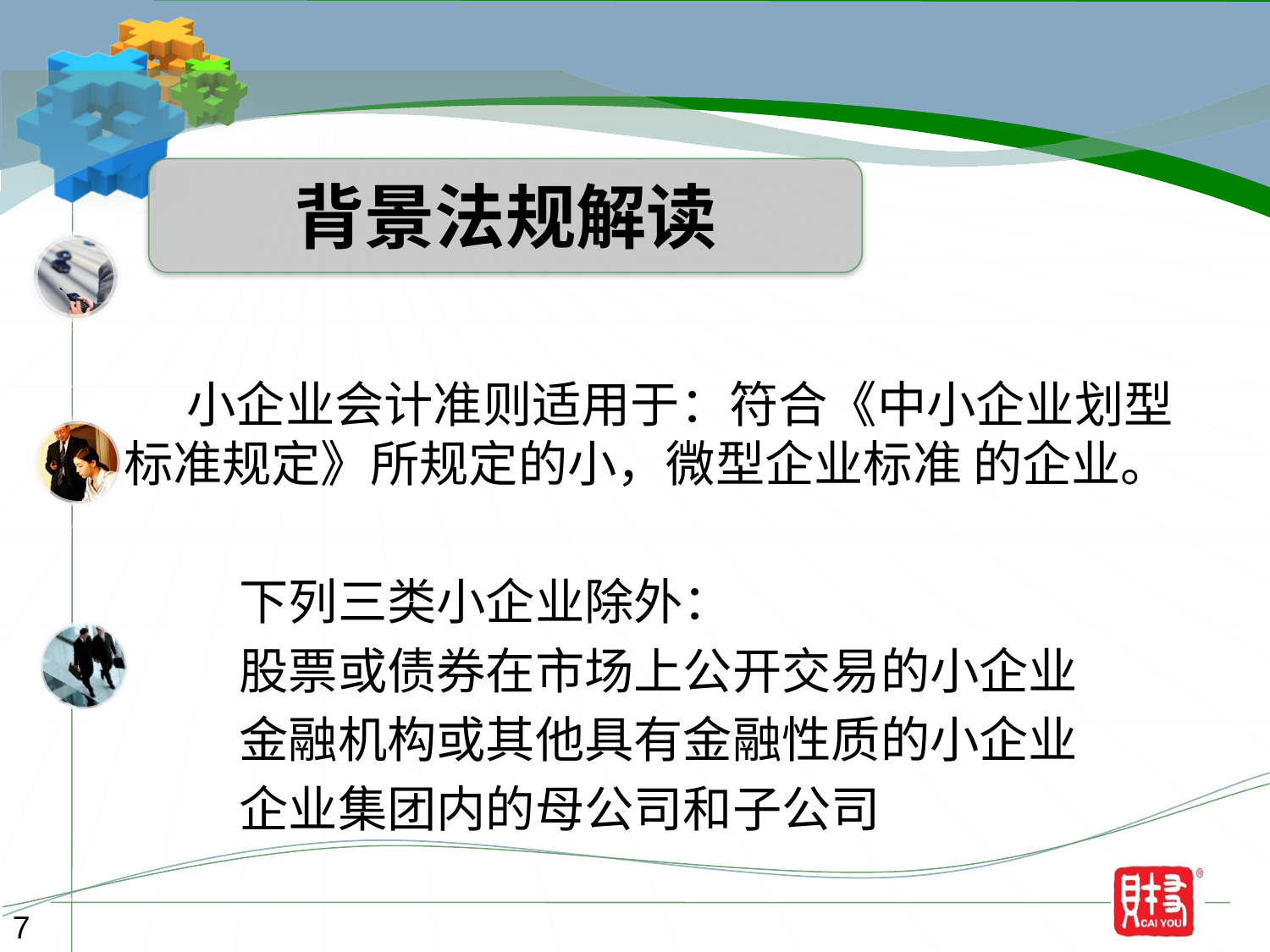

背景法规解读
         小企业会计准则适用于：符合《中小企业划型标准规定》所规定的小，微型企业标准 的企业。

        下列三类小企业除外：
        股票或债券在市场上公开交易的小企业
        金融机构或其他具有金融性质的小企业
        企业集团内的母公司和子公司
7